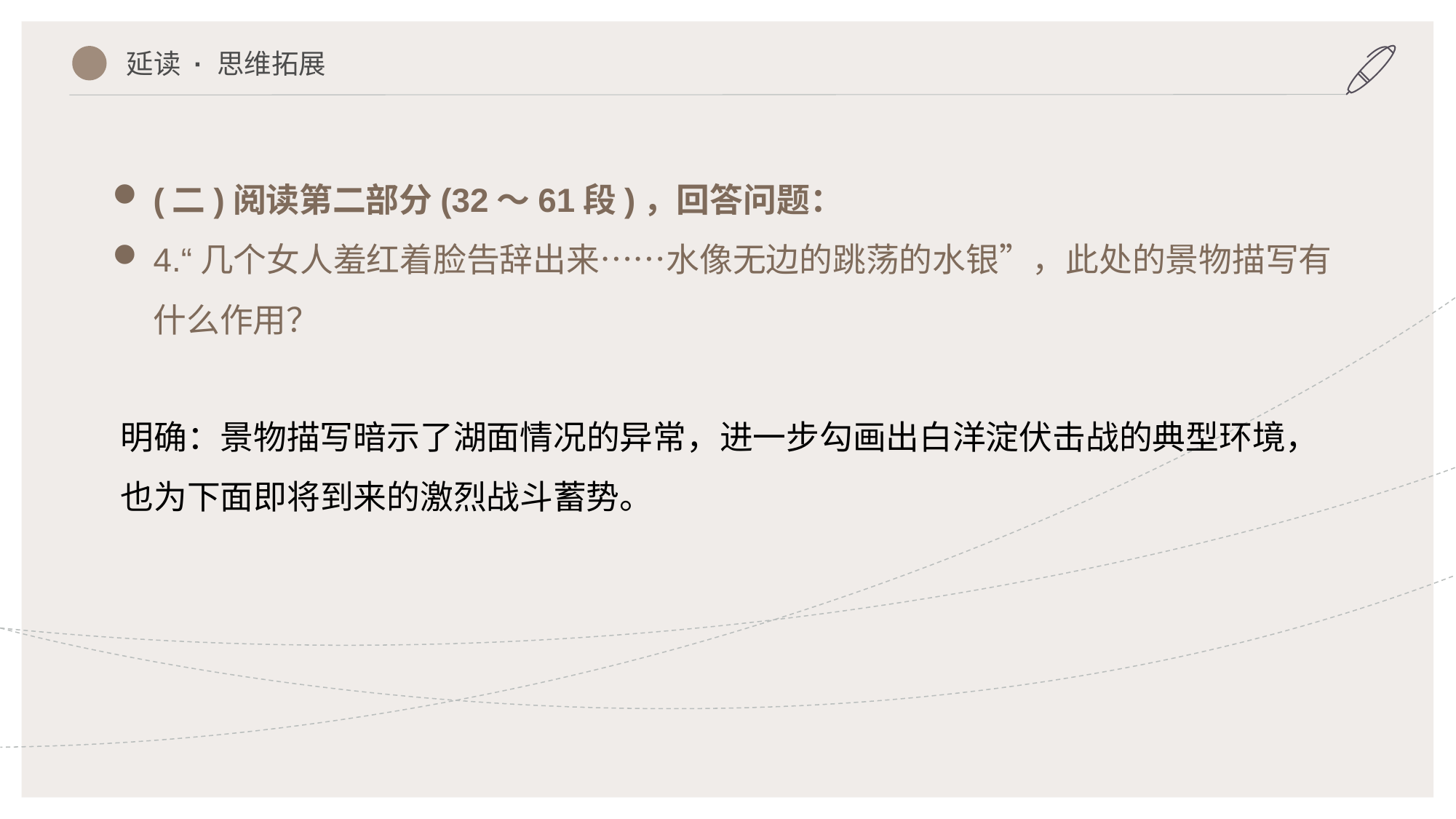

延读 · 思维拓展

(二)阅读第二部分(32～61段)，回答问题：
4.“几个女人羞红着脸告辞出来……水像无边的跳荡的水银”，此处的景物描写有什么作用？

明确：景物描写暗示了湖面情况的异常，进一步勾画出白洋淀伏击战的典型环境，也为下面即将到来的激烈战斗蓄势。